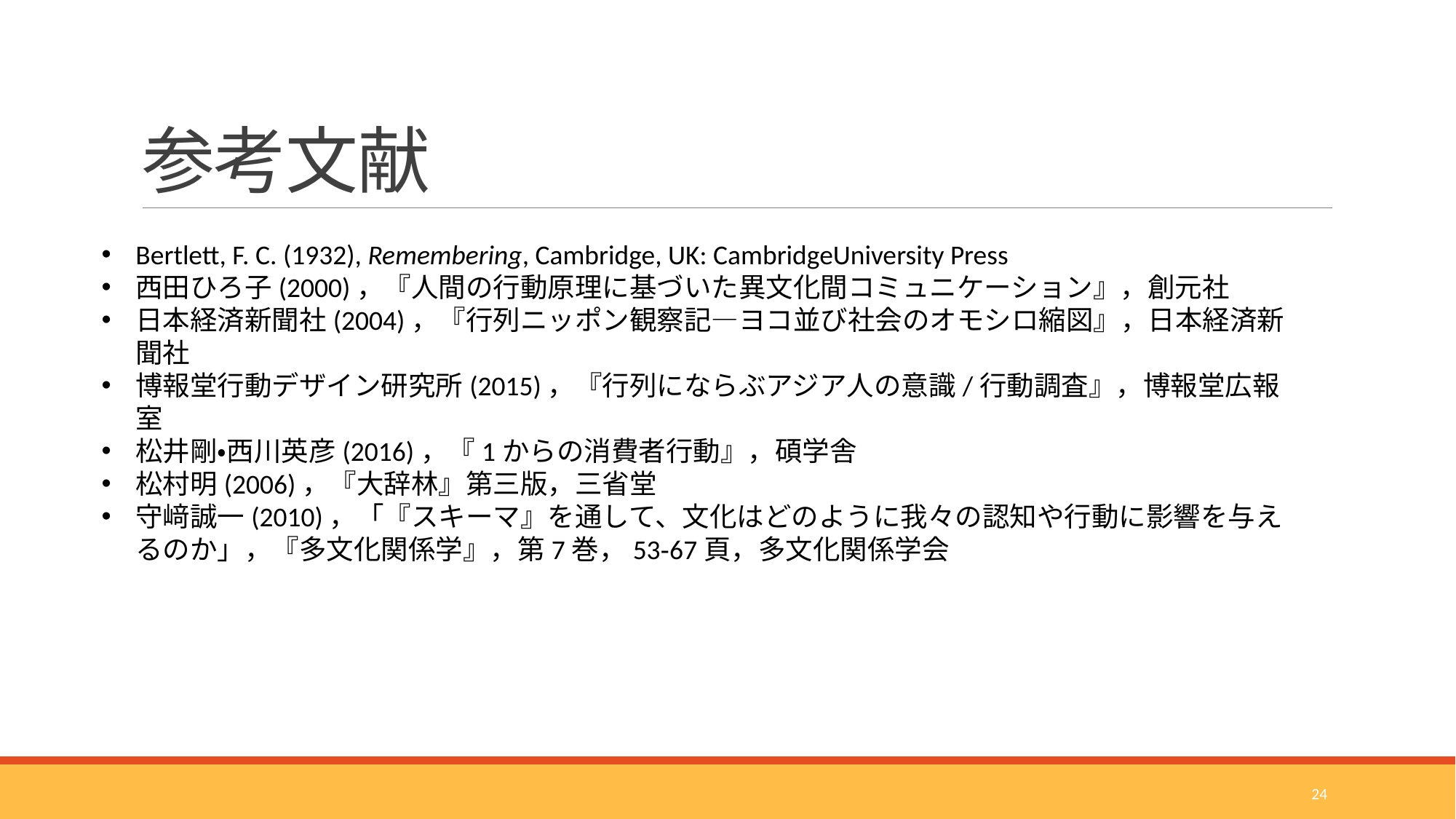

# 参考文献
Bertlett, F. C. (1932), Remembering, Cambridge, UK: CambridgeUniversity Press
西田ひろ子(2000)，『人間の行動原理に基づいた異文化間コミュニケーション』，創元社
日本経済新聞社(2004)，『行列ニッポン観察記―ヨコ並び社会のオモシロ縮図』，日本経済新聞社
博報堂行動デザイン研究所(2015)，『行列にならぶアジア人の意識/行動調査』，博報堂広報室
松井剛・西川英彦(2016)，『1からの消費者行動』，碩学舎
松村明(2006)，『大辞林』第三版，三省堂
守﨑誠一(2010)，「『スキーマ』を通して、文化はどのように我々の認知や行動に影響を与えるのか」，『多文化関係学』，第7巻，53‐67頁，多文化関係学会
24